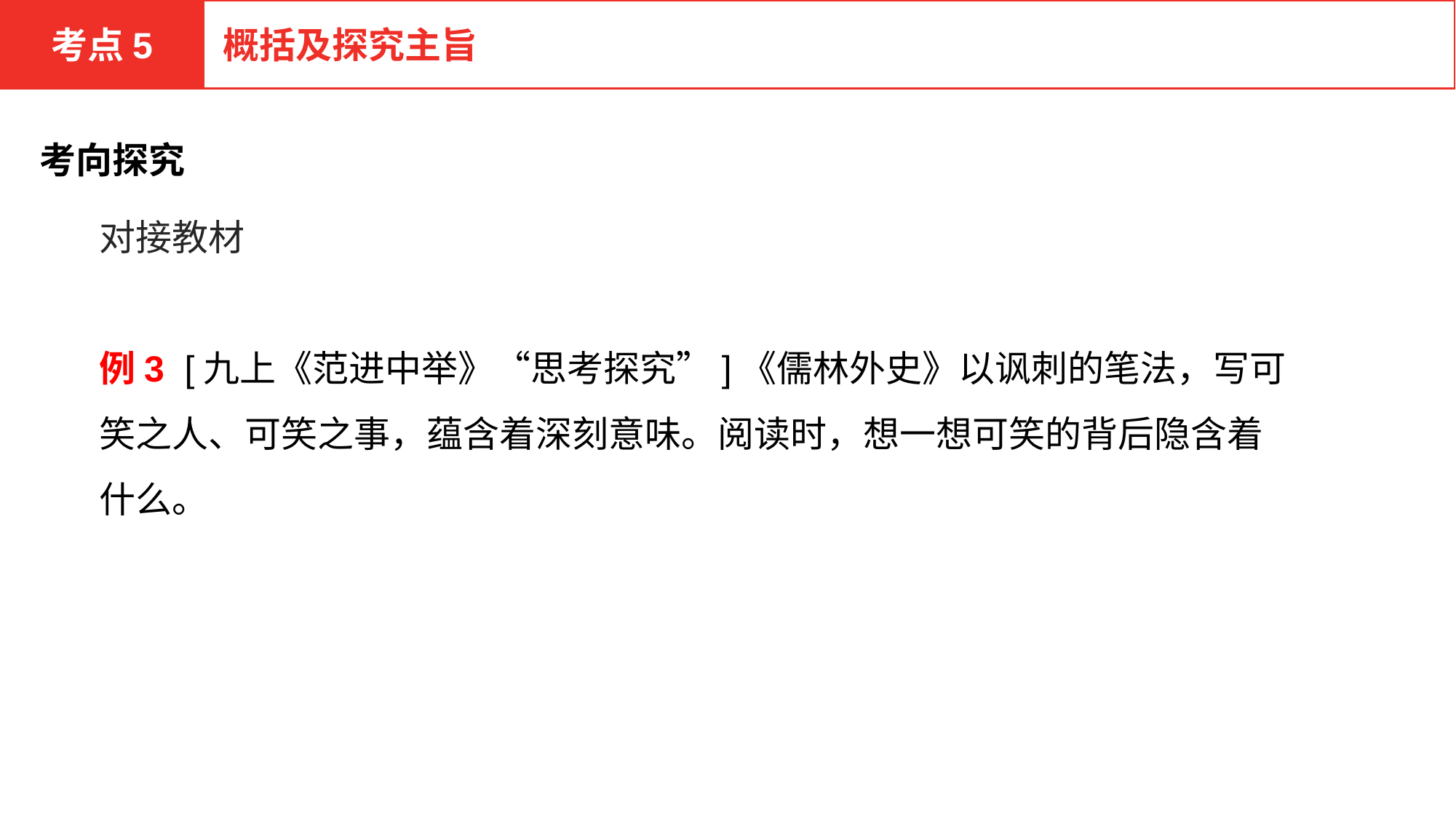

考点5
概括及探究主旨
考向探究
对接教材

例3  [九上《范进中举》“思考探究”]《儒林外史》以讽刺的笔法，写可笑之人、可笑之事，蕴含着深刻意味。阅读时，想一想可笑的背后隐含着什么。